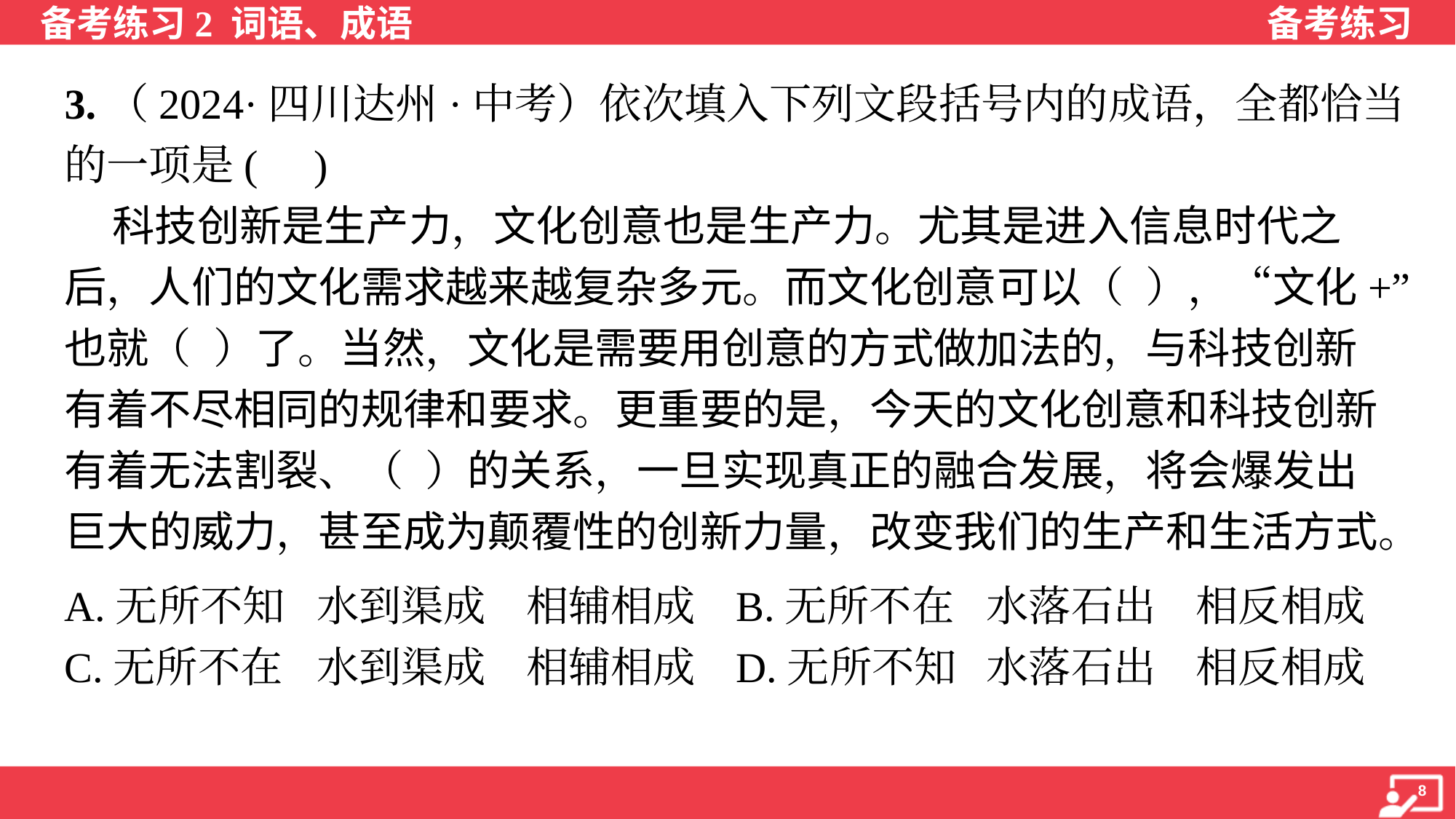

3.（2024·四川达州·中考）依次填入下列文段括号内的成语，全都恰当
的一项是(     )
    科技创新是生产力，文化创意也是生产力。尤其是进入信息时代之
后，人们的文化需求越来越复杂多元。而文化创意可以（  ），“文化+”
也就（  ）了。当然，文化是需要用创意的方式做加法的，与科技创新
有着不尽相同的规律和要求。更重要的是，今天的文化创意和科技创新
有着无法割裂、（  ）的关系，一旦实现真正的融合发展，将会爆发出
巨大的威力，甚至成为颠覆性的创新力量，改变我们的生产和生活方式。
A.无所不知	水到渠成	相辅相成	B.无所不在	水落石出	相反相成
C.无所不在	水到渠成	相辅相成	D.无所不知	水落石出	相反相成